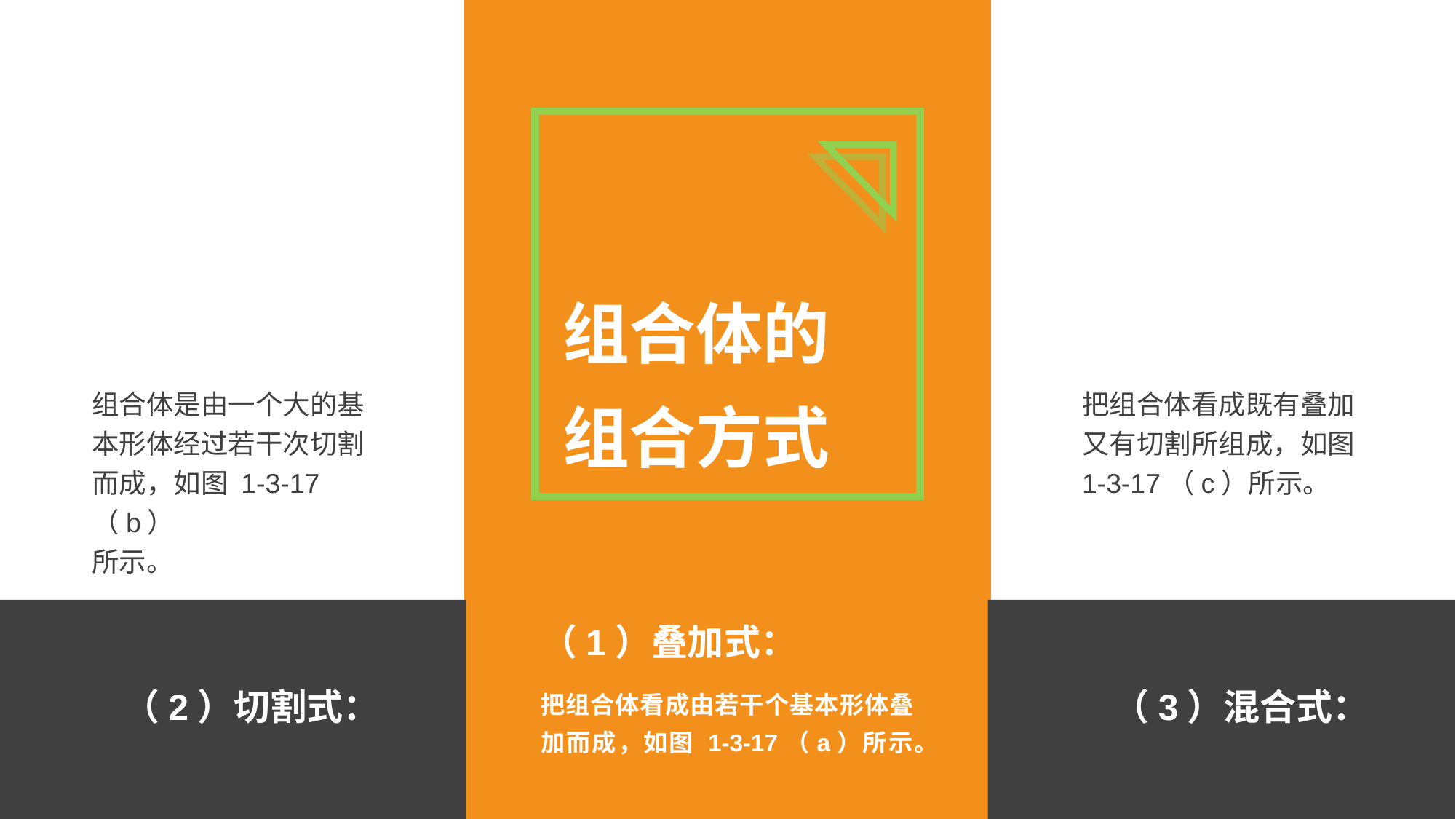

组合体的组合方式
组合体是由一个大的基本形体经过若干次切割而成，如图 1-3-17（b）
所示。
把组合体看成既有叠加又有切割所组成，如图 1-3-17（c）所示。

（1）叠加式：
把组合体看成由若干个基本形体叠加而成，如图 1-3-17（a）所示。
（2）切割式：
（3）混合式：